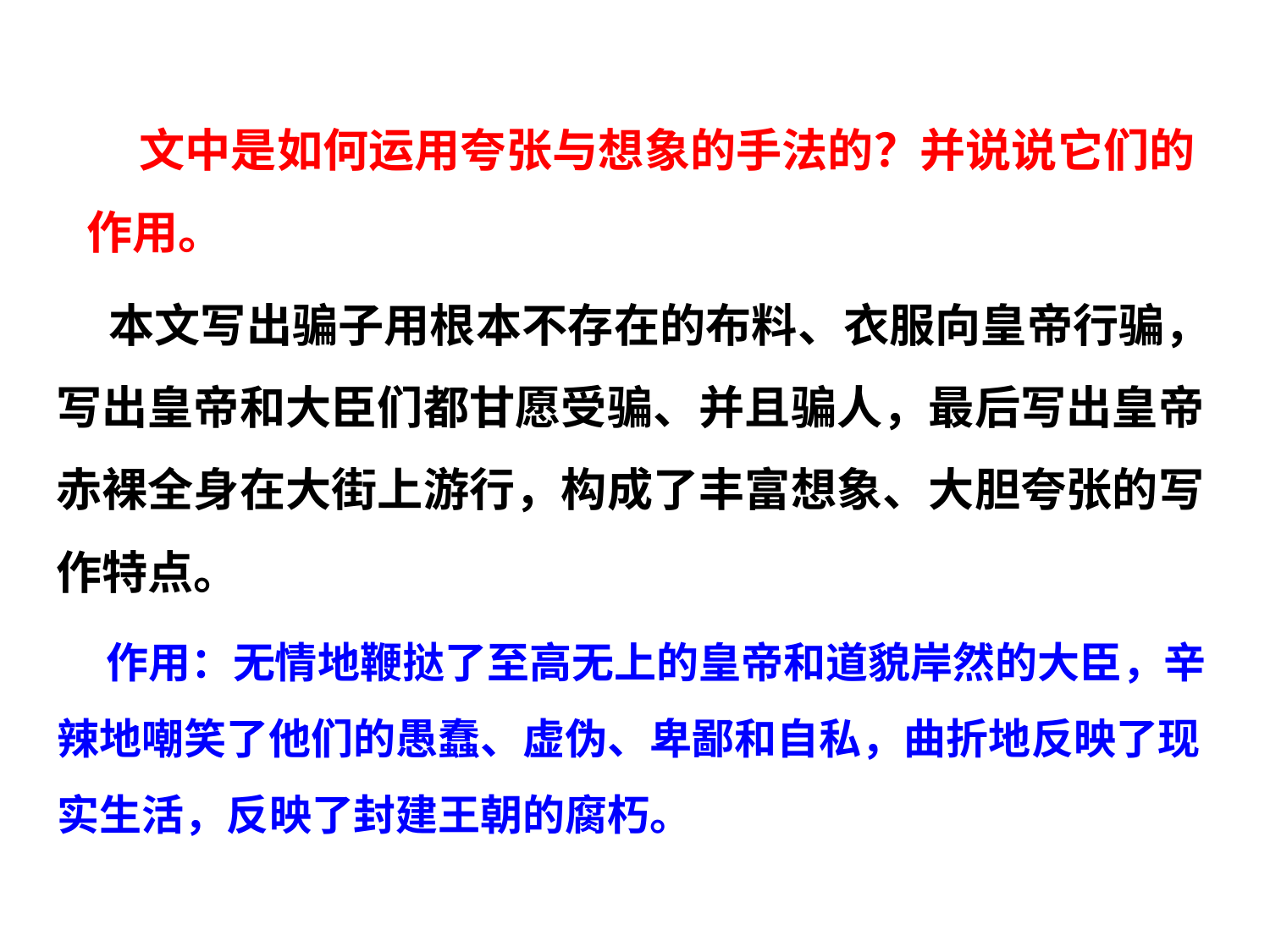

文中是如何运用夸张与想象的手法的？并说说它们的作用。
    本文写出骗子用根本不存在的布料、衣服向皇帝行骗，写出皇帝和大臣们都甘愿受骗、并且骗人，最后写出皇帝赤裸全身在大街上游行，构成了丰富想象、大胆夸张的写作特点。
    作用：无情地鞭挞了至高无上的皇帝和道貌岸然的大臣，辛辣地嘲笑了他们的愚蠢、虚伪、卑鄙和自私，曲折地反映了现实生活，反映了封建王朝的腐朽。